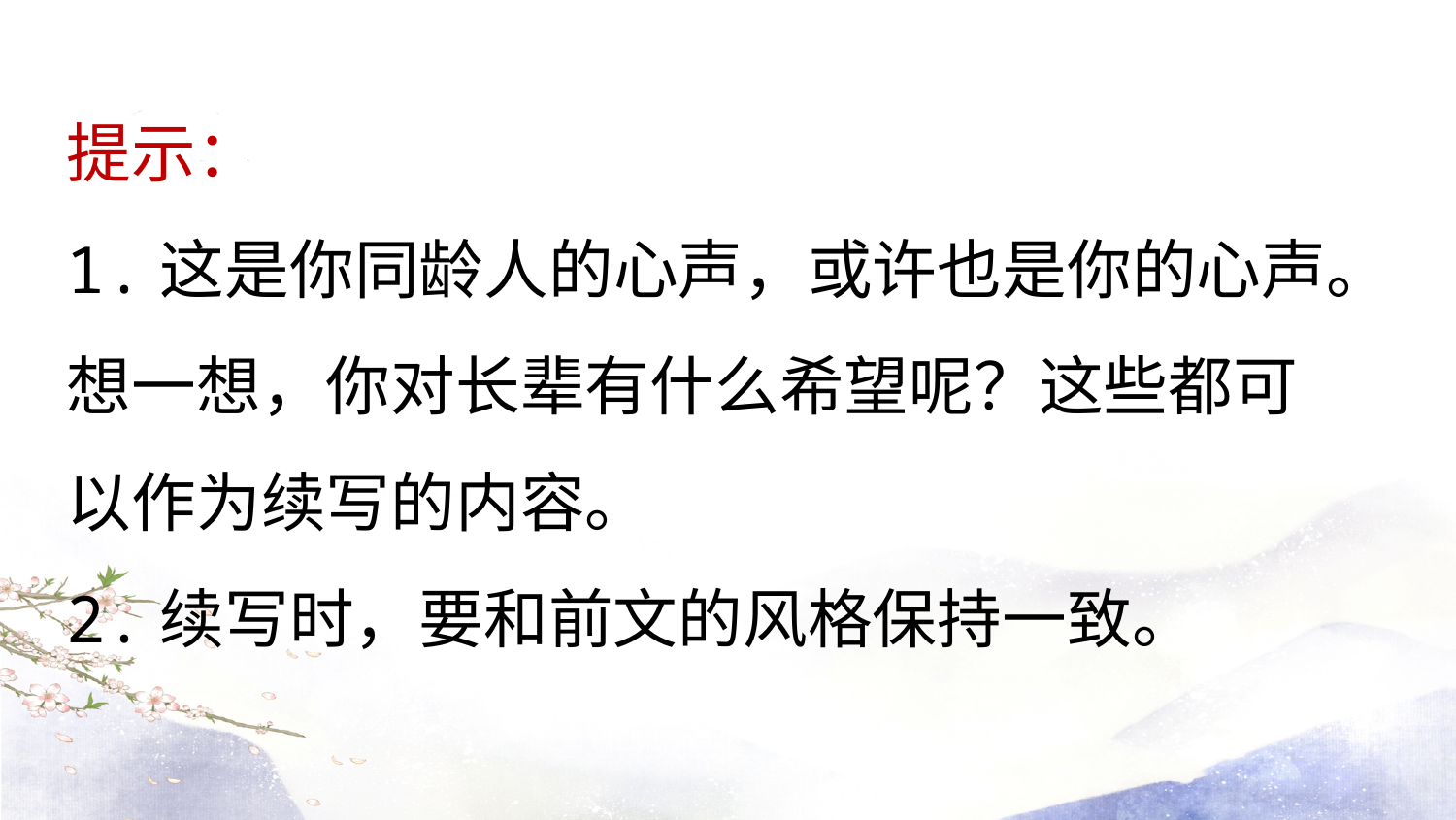

提示：
1.这是你同龄人的心声，或许也是你的心声。想一想，你对长辈有什么希望呢？这些都可以作为续写的内容。
2.续写时，要和前文的风格保持一致。